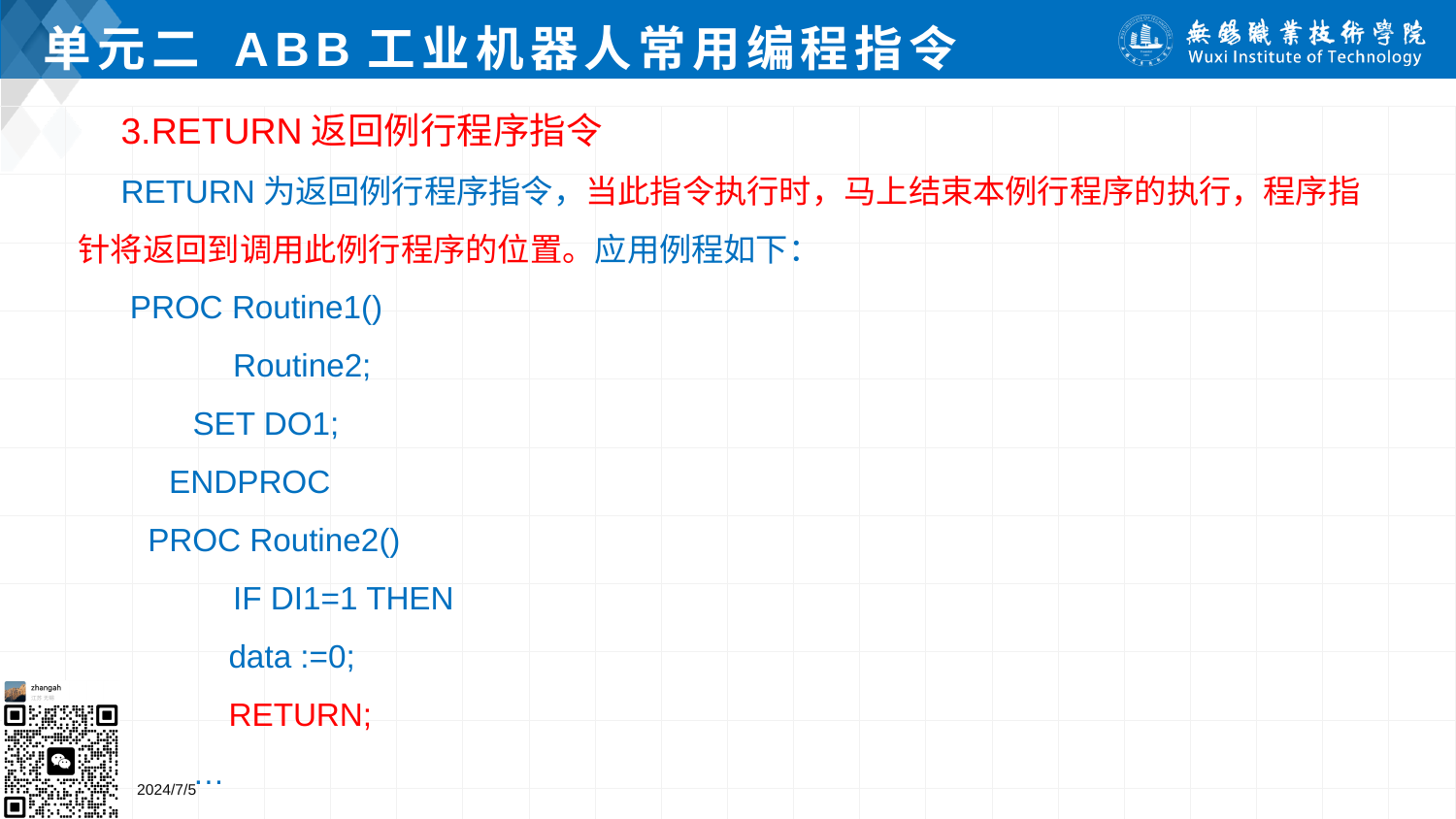

# 单元二 ABB工业机器人常用编程指令
3.RETURN返回例行程序指令
RETURN为返回例行程序指令，当此指令执行时，马上结束本例行程序的执行，程序指针将返回到调用此例行程序的位置。应用例程如下：
 PROC Routine1()
	 Routine2;
        SET DO1;
      ENDPROC
   PROC Routine2()
	 IF DI1=1 THEN
            data :=0;
            RETURN;
        …
2024/7/5